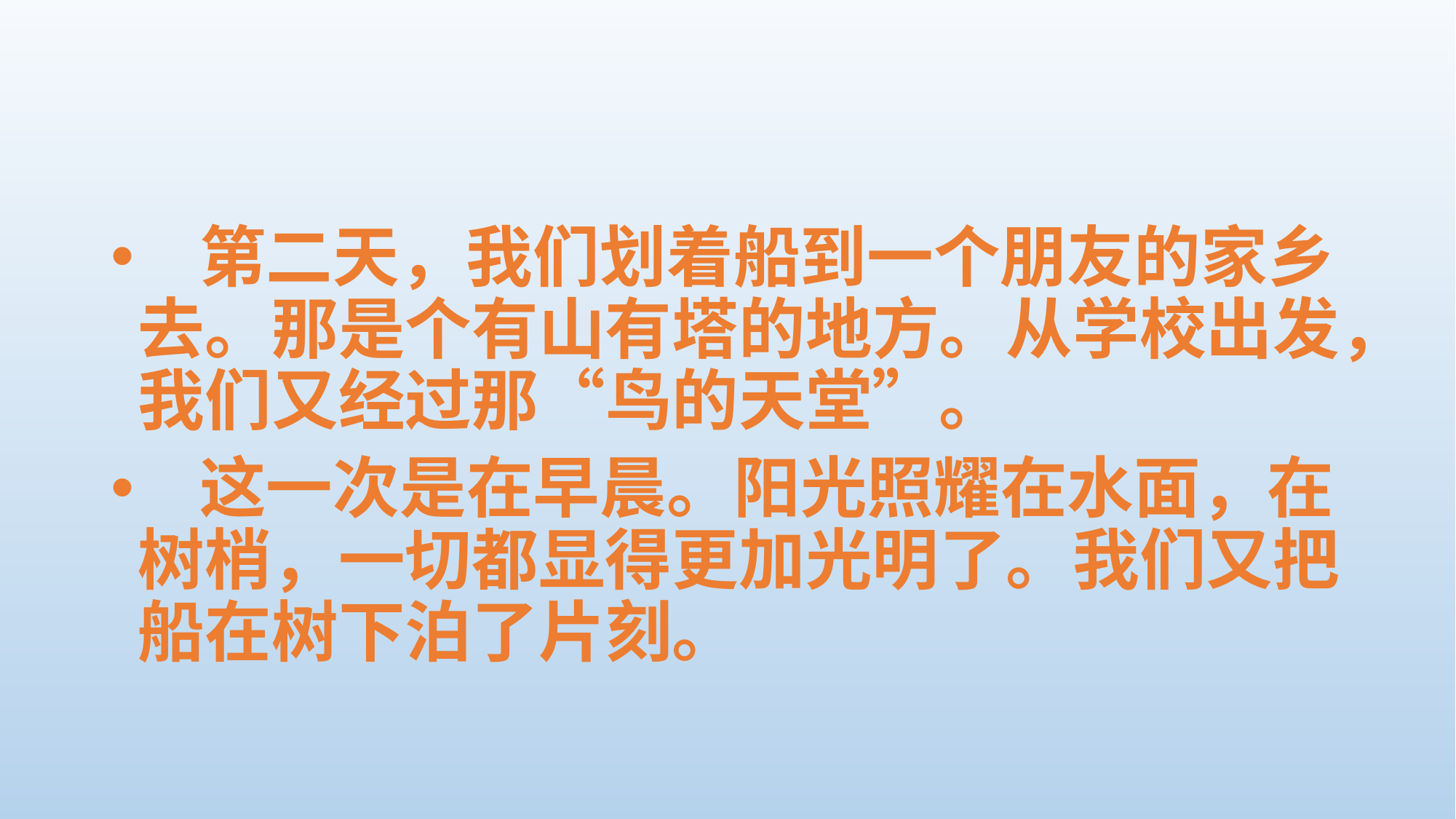

#
   第二天，我们划着船到一个朋友的家乡去。那是个有山有塔的地方。从学校出发，我们又经过那“鸟的天堂”。
   这一次是在早晨。阳光照耀在水面，在树梢，一切都显得更加光明了。我们又把船在树下泊了片刻。